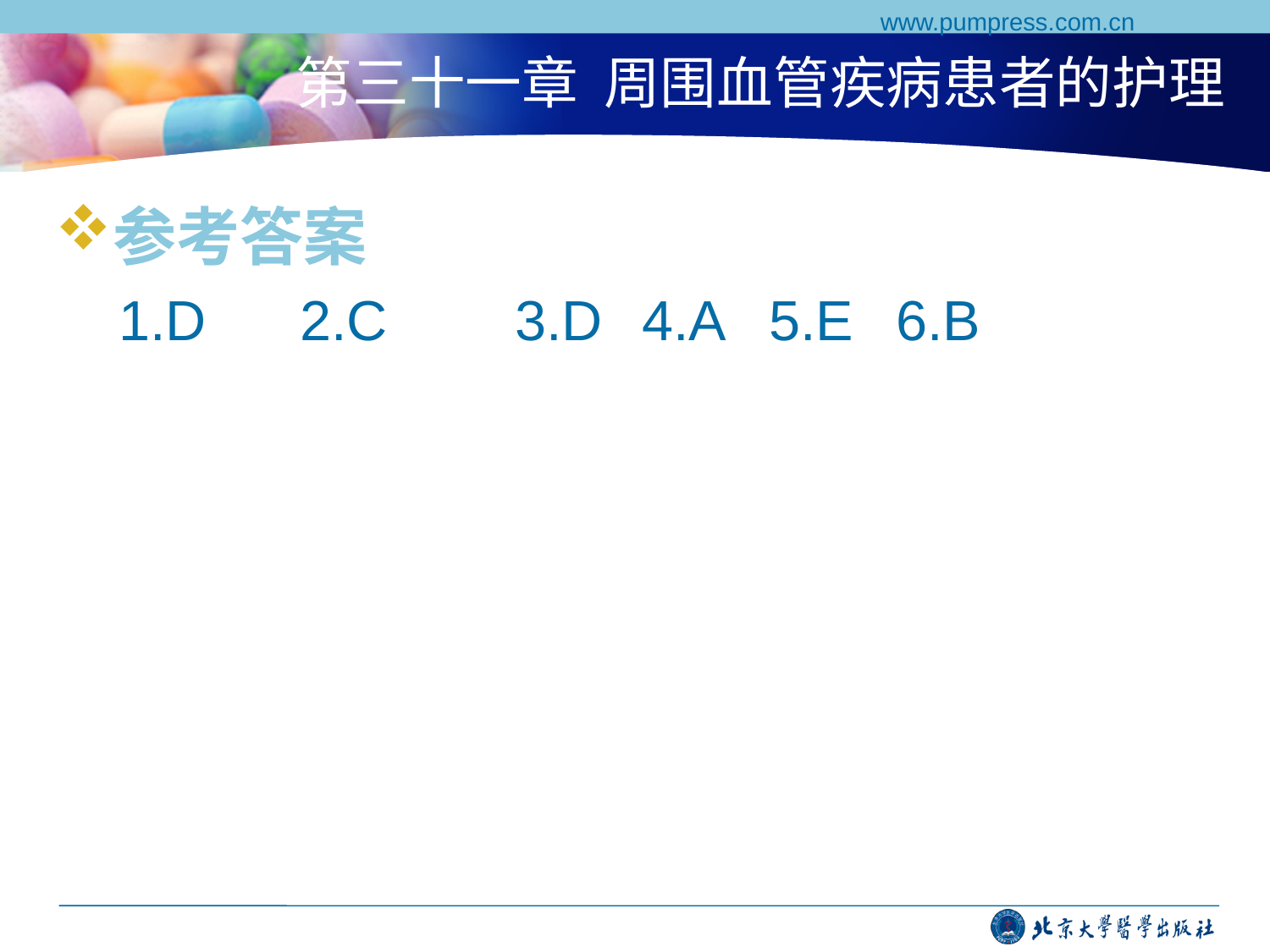

www.pumpress.com.cn
# 第三十一章  周围血管疾病患者的护理
参考答案
1.D      2.C	 3.D 	 4.A 	 5.E 	 6.B